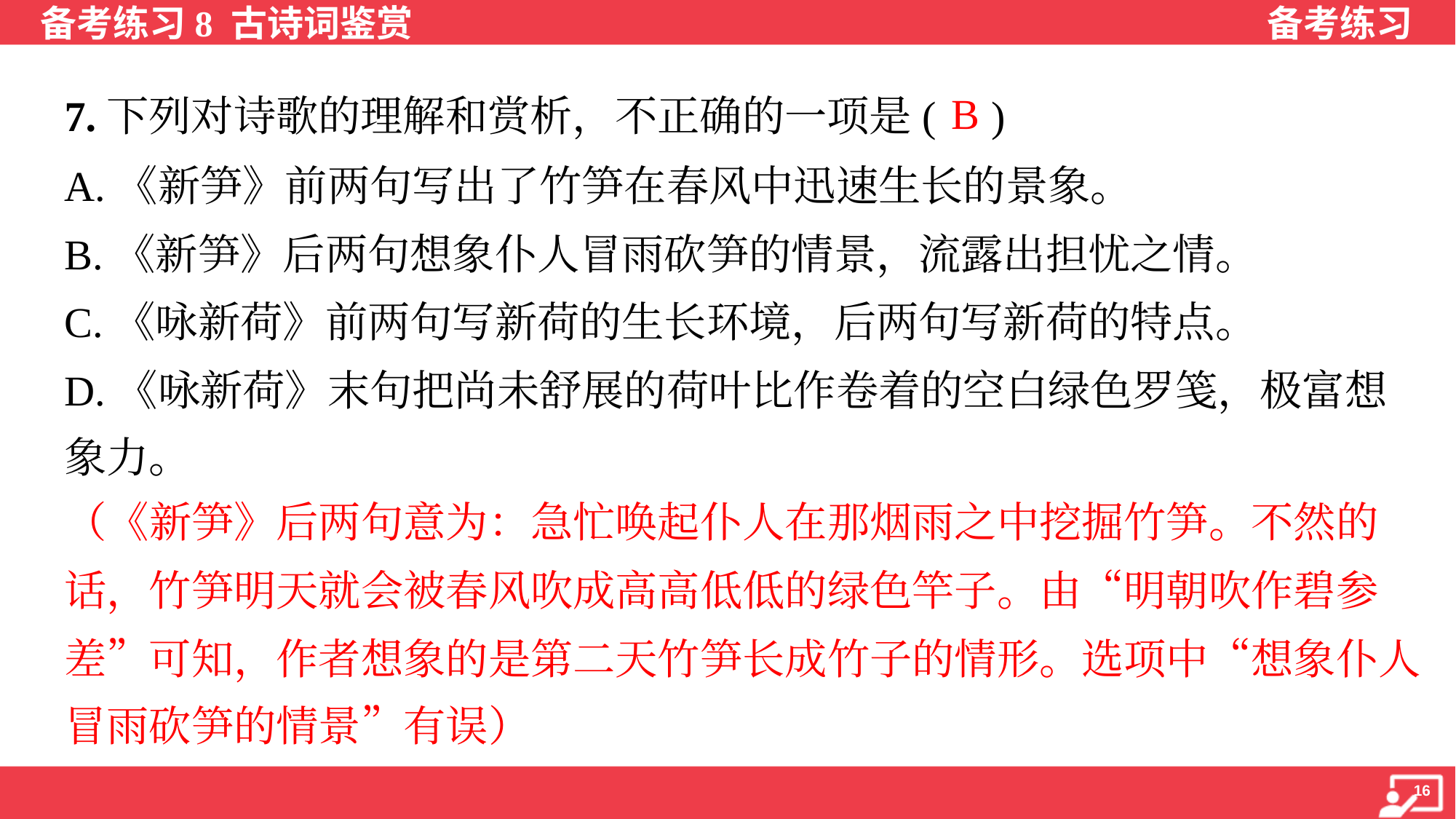

B
7.下列对诗歌的理解和赏析，不正确的一项是(     )
A.《新笋》前两句写出了竹笋在春风中迅速生长的景象。
B.《新笋》后两句想象仆人冒雨砍笋的情景，流露出担忧之情。
C.《咏新荷》前两句写新荷的生长环境，后两句写新荷的特点。
D.《咏新荷》末句把尚未舒展的荷叶比作卷着的空白绿色罗笺，极富想
象力。
（《新笋》后两句意为：急忙唤起仆人在那烟雨之中挖掘竹笋。不然的
话，竹笋明天就会被春风吹成高高低低的绿色竿子。由“明朝吹作碧参
差”可知，作者想象的是第二天竹笋长成竹子的情形。选项中“想象仆人
冒雨砍笋的情景”有误）